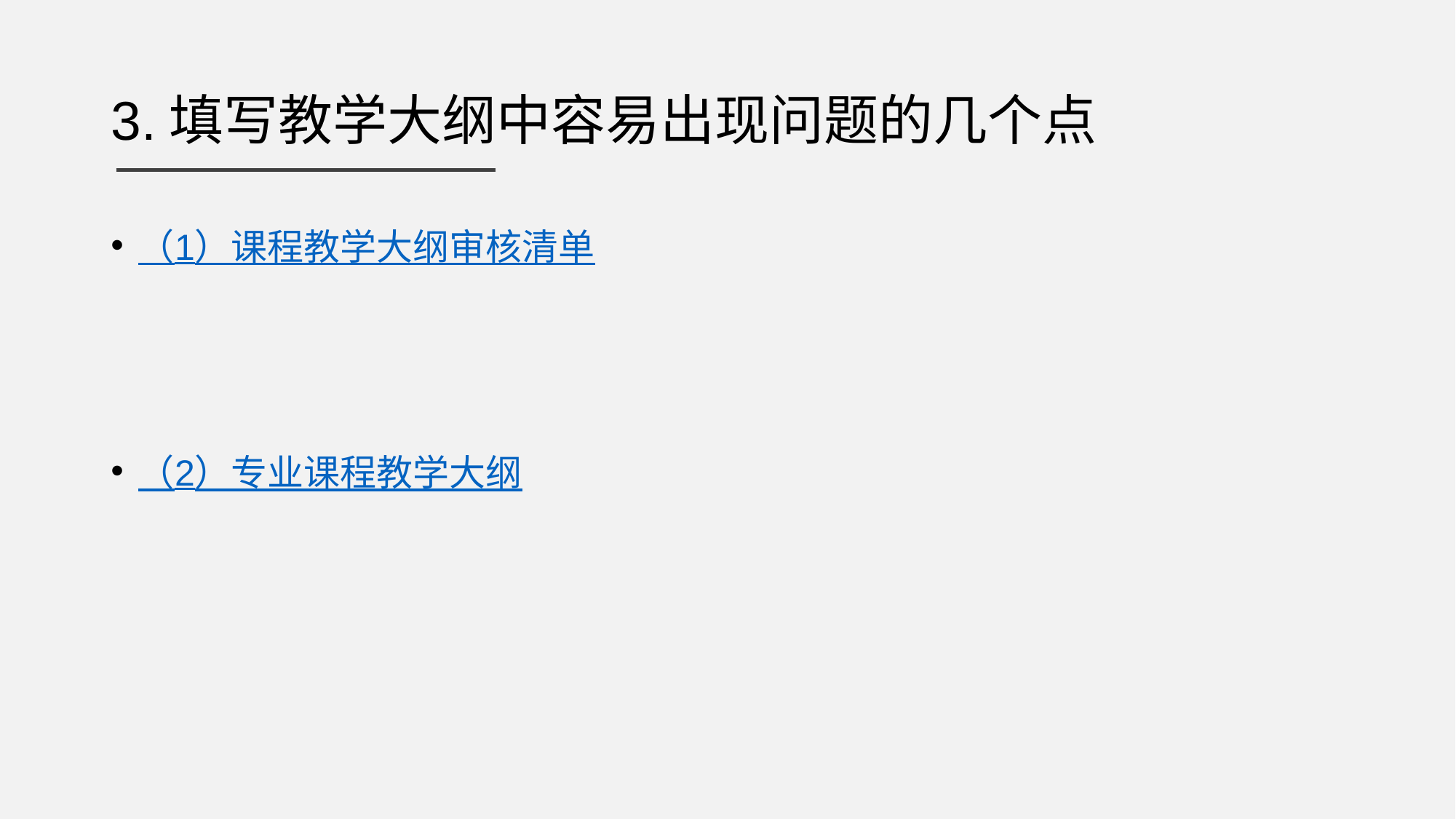

# 3.填写教学大纲中容易出现问题的几个点
（1）课程教学大纲审核清单

（2）专业课程教学大纲